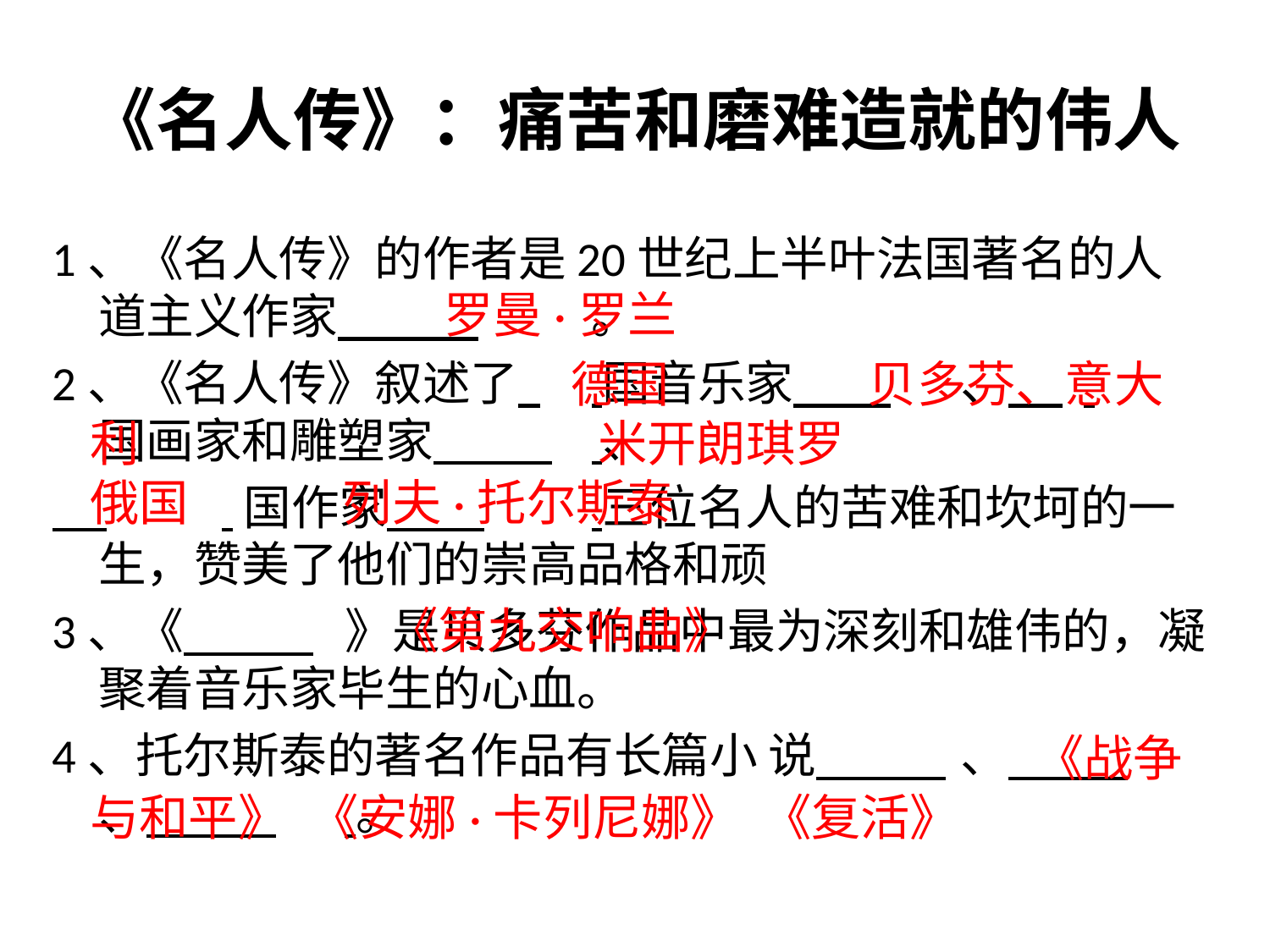

# 《名人传》：痛苦和磨难造就的伟人
1、《名人传》的作者是20世纪上半叶法国著名的人道主义作家             	。
2、《名人传》叙述了  	 国音乐家         	、     	 		国画家和雕塑家           	 、
     	 国作家         		 三位名人的苦难和坎坷的一生，赞美了他们的崇高品格和顽
3、《            		》是贝多芬作品中最为深刻和雄伟的，凝聚着音乐家毕生的心血。
4、托尔斯泰的著名作品有长篇小 说            		、           	 	、            	 。

			        罗曼·罗兰
                    		        德国                  贝多芬、意大利				米开朗琪罗 		       俄国              列夫·托尔斯泰
										 	   《第九交响曲》
																    《战争与和平》  《安娜·卡列尼娜》  《复活》